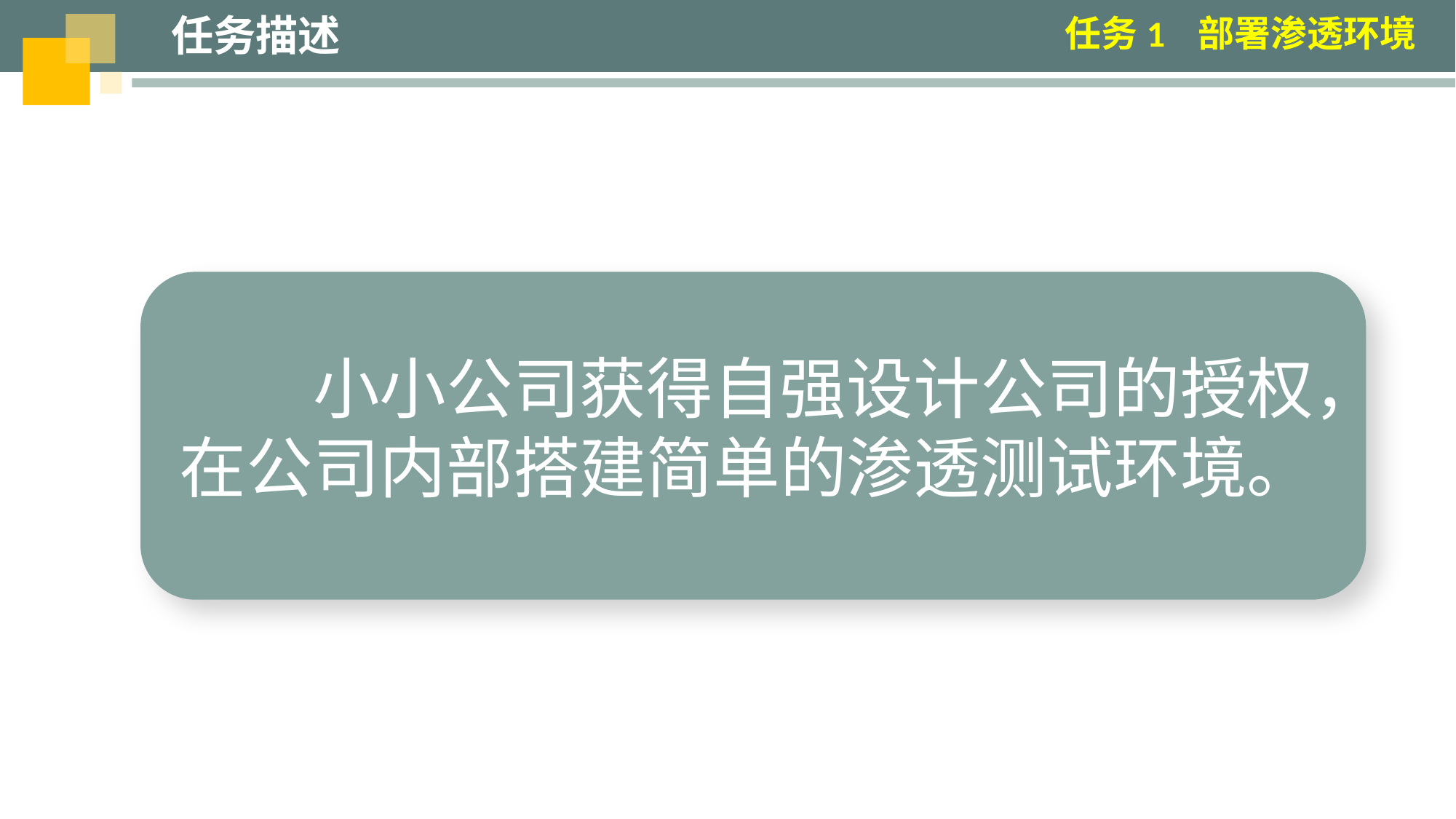

任务描述
任务1   部署渗透环境

小小公司获得自强设计公司的授权，在公司内部搭建简单的渗透测试环境。